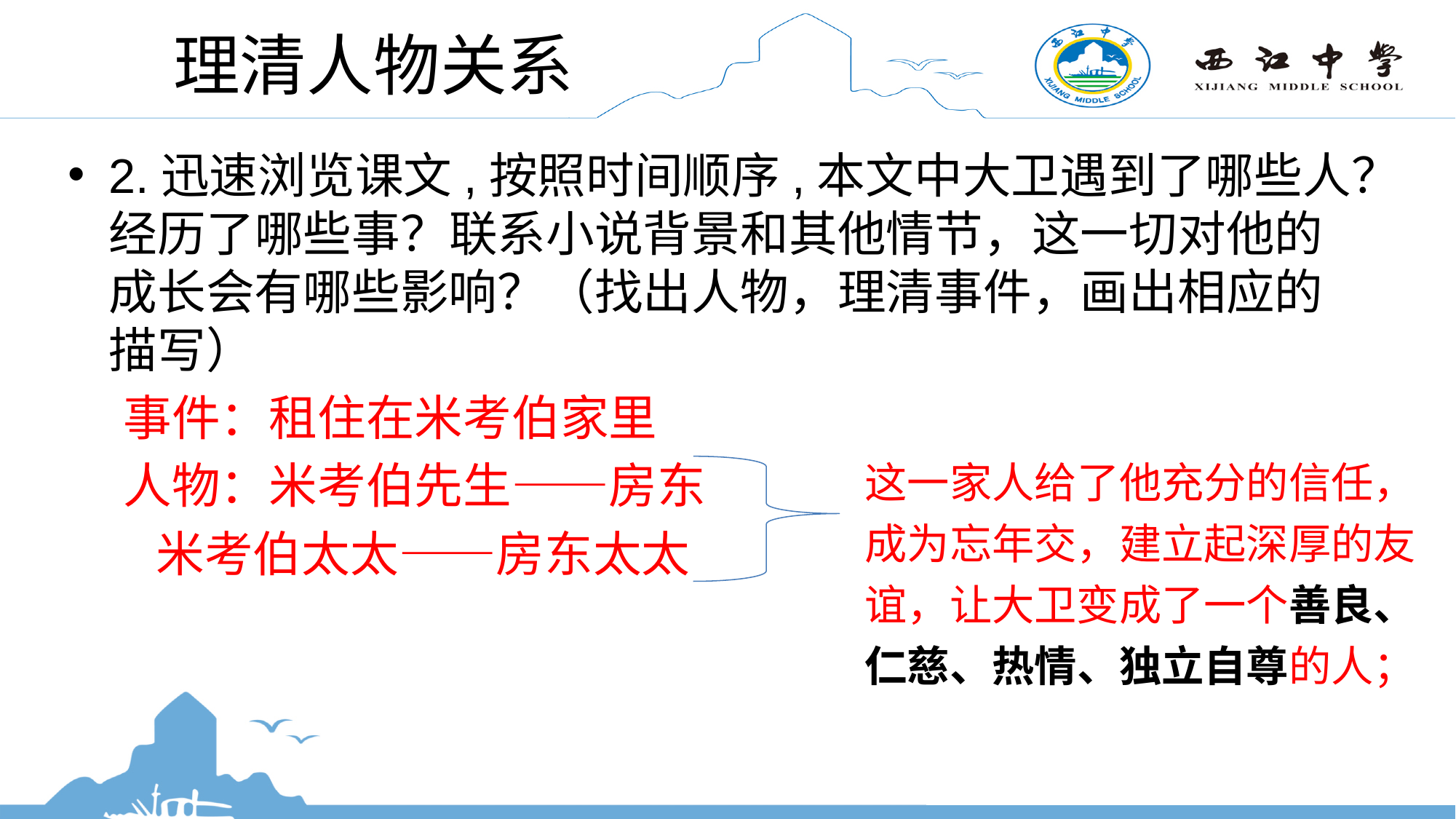

# 理清人物关系
2.迅速浏览课文,按照时间顺序,本文中大卫遇到了哪些人？经历了哪些事？联系小说背景和其他情节，这一切对他的成长会有哪些影响？（找出人物，理清事件，画出相应的描写）
    事件：租住在米考伯家里
    人物：米考伯先生——房东
       米考伯太太——房东太太

这一家人给了他充分的信任，成为忘年交，建立起深厚的友谊，让大卫变成了一个善良、仁慈、热情、独立自尊的人；